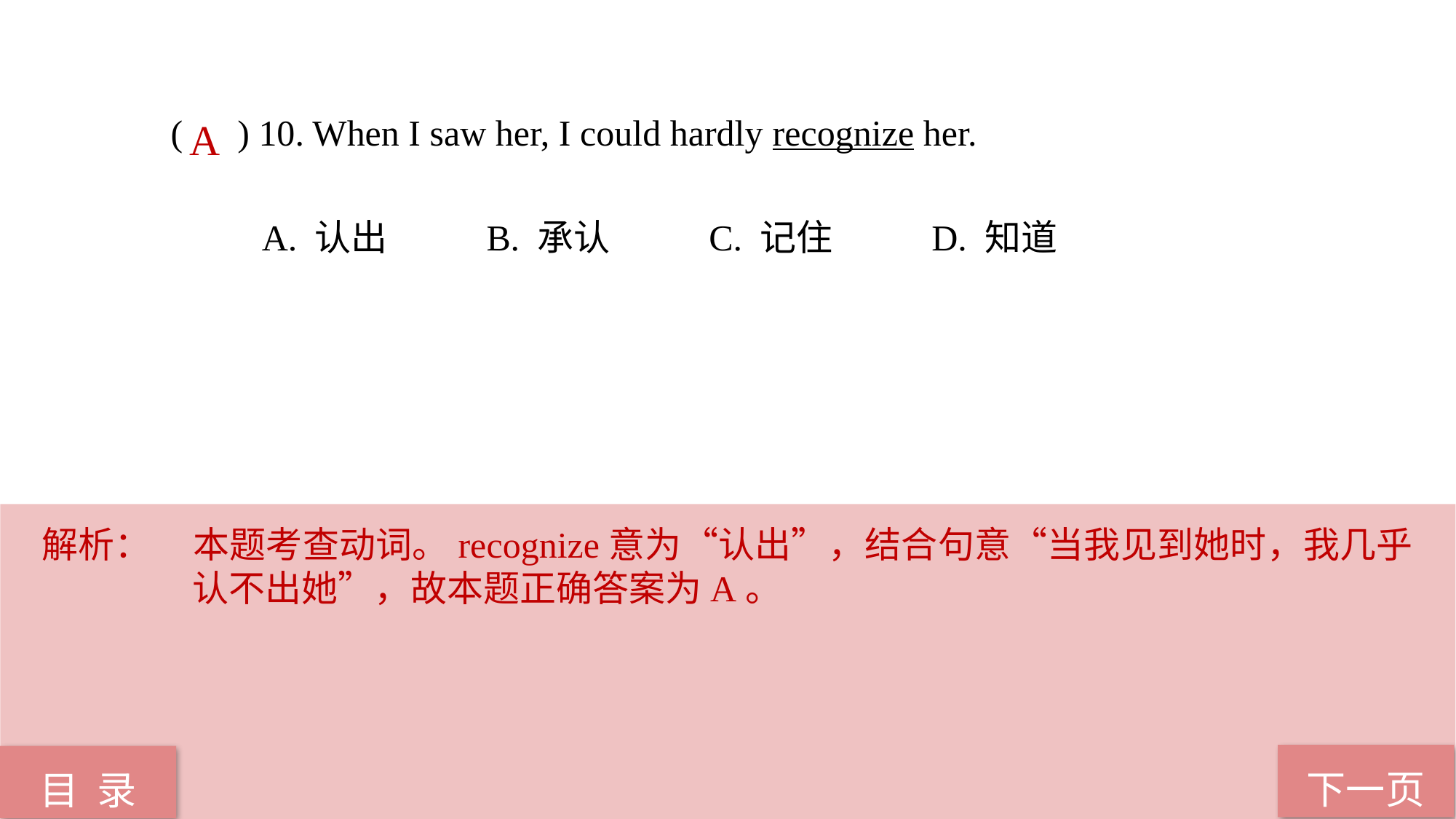

(      ) 10. When I saw her, I could hardly recognize her.

          A. 认出           B. 承认           C. 记住           D. 知道
A
解析：	本题考查动词。recognize意为“认出”，结合句意“当我见到她时，我几乎认不出她”，故本题正确答案为A。